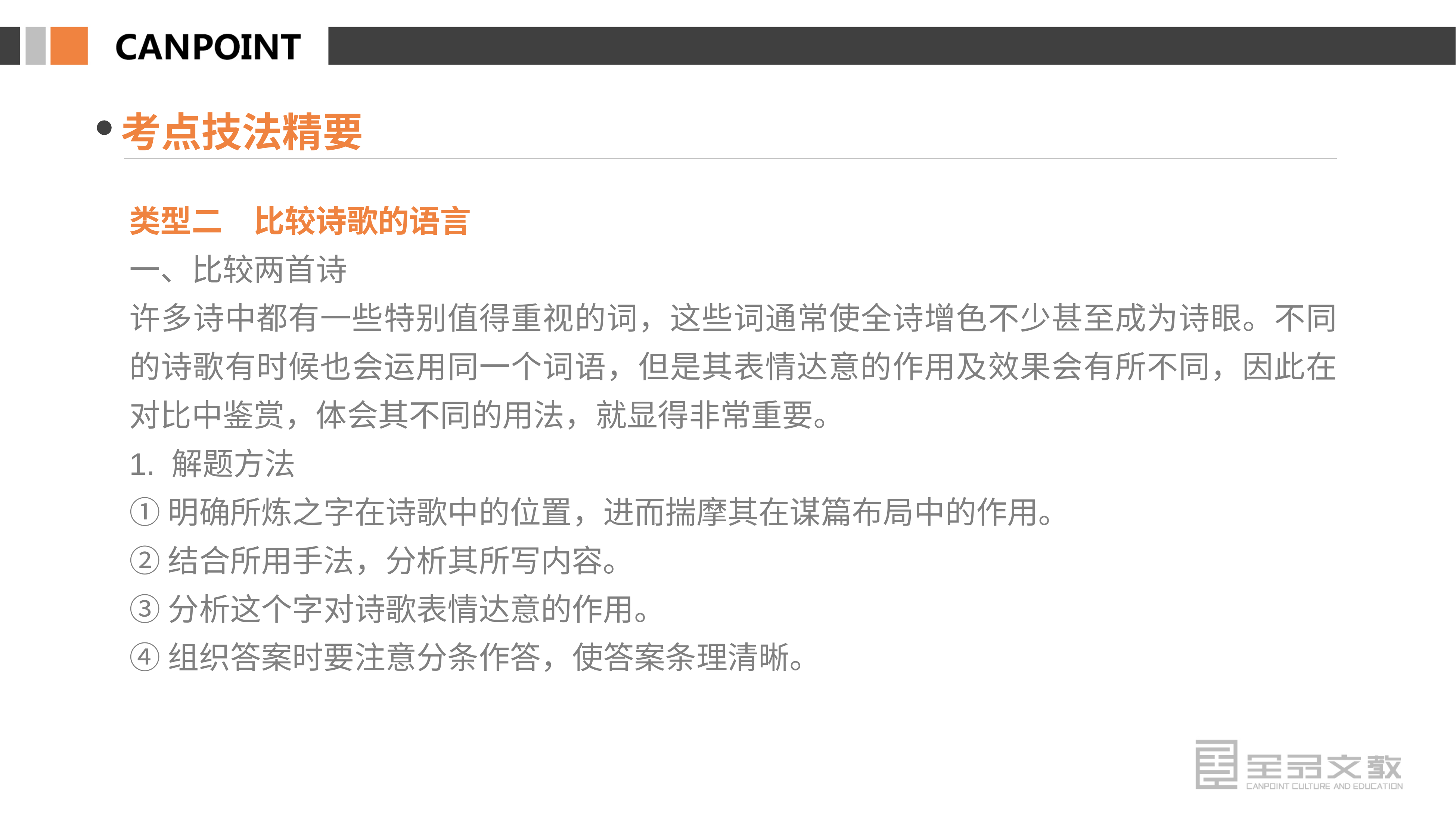

考点技法精要

类型二　比较诗歌的语言
一、比较两首诗
许多诗中都有一些特别值得重视的词，这些词通常使全诗增色不少甚至成为诗眼。不同的诗歌有时候也会运用同一个词语，但是其表情达意的作用及效果会有所不同，因此在对比中鉴赏，体会其不同的用法，就显得非常重要。
1. 解题方法
①明确所炼之字在诗歌中的位置，进而揣摩其在谋篇布局中的作用。
②结合所用手法，分析其所写内容。
③分析这个字对诗歌表情达意的作用。
④组织答案时要注意分条作答，使答案条理清晰。